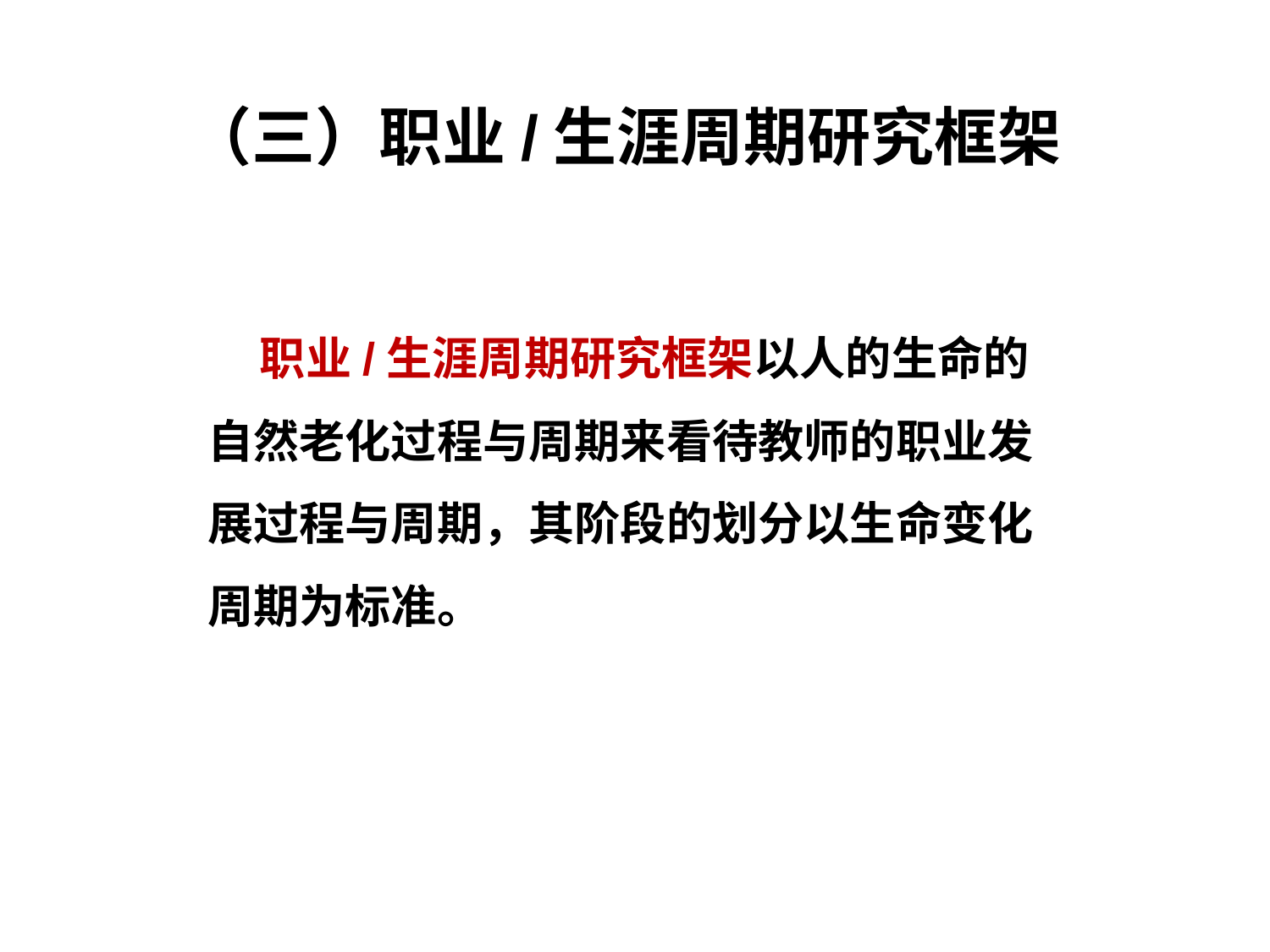

（三）职业/生涯周期研究框架
    职业/生涯周期研究框架以人的生命的自然老化过程与周期来看待教师的职业发展过程与周期，其阶段的划分以生命变化周期为标准。